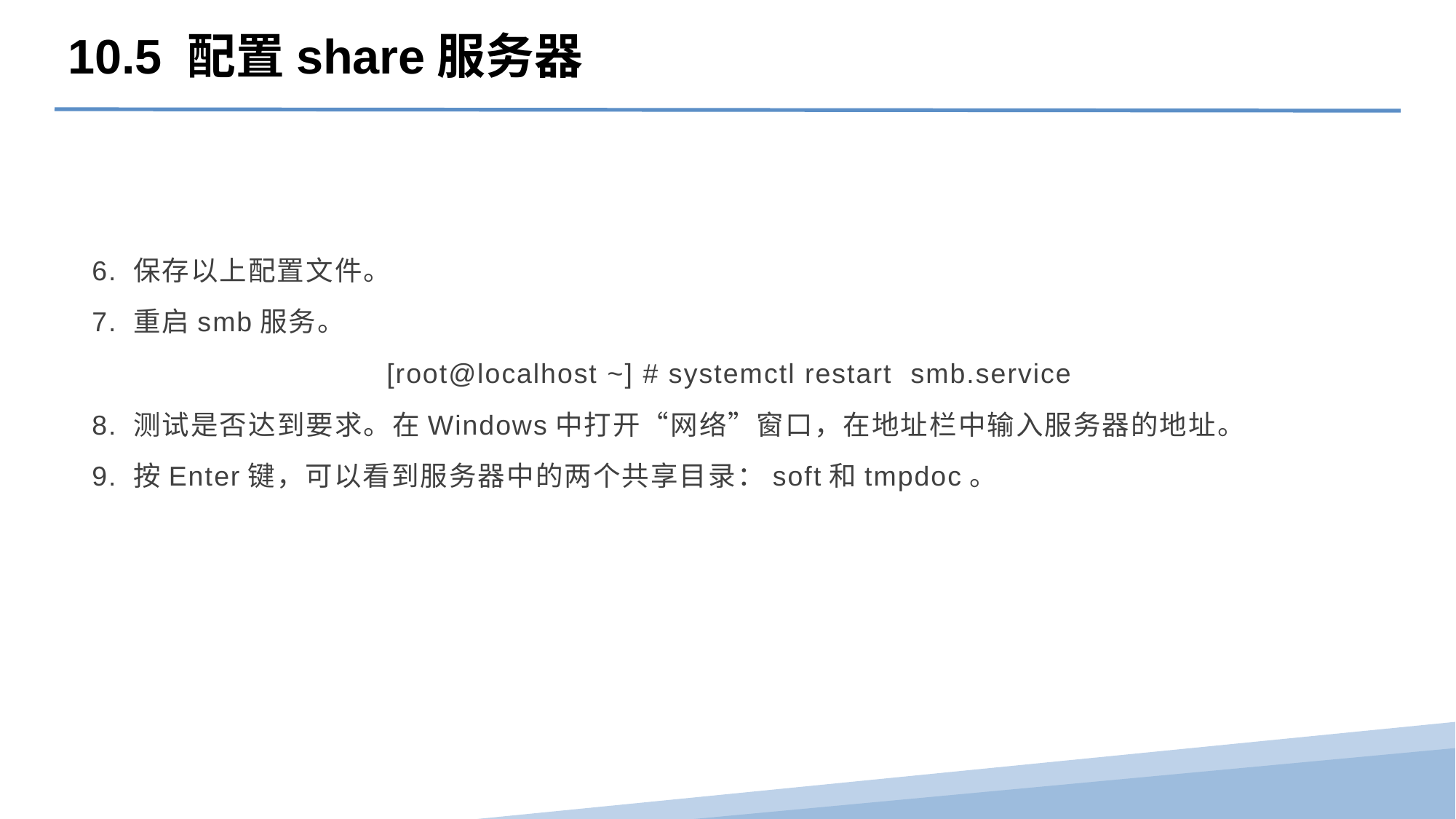

10.5 配置share服务器
6. 保存以上配置文件。
7. 重启smb服务。
[root@localhost ~] # systemctl restart  smb.service
8. 测试是否达到要求。在Windows中打开“网络”窗口，在地址栏中输入服务器的地址。
9. 按Enter键，可以看到服务器中的两个共享目录：soft和tmpdoc。